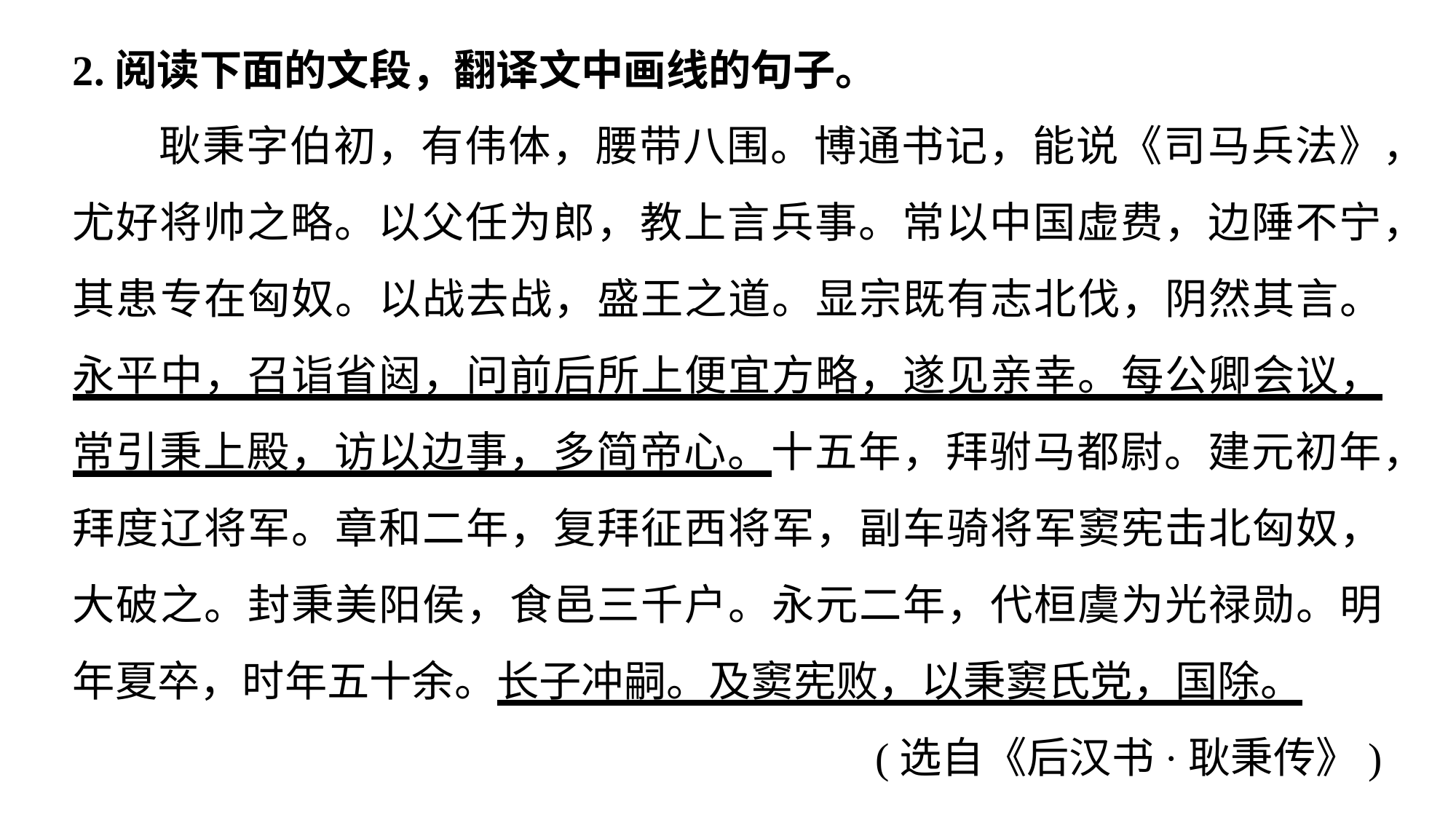

2.阅读下面的文段，翻译文中画线的句子。
耿秉字伯初，有伟体，腰带八围。博通书记，能说《司马兵法》，尤好将帅之略。以父任为郎，教上言兵事。常以中国虚费，边陲不宁，其患专在匈奴。以战去战，盛王之道。显宗既有志北伐，阴然其言。永平中，召诣省闼，问前后所上便宜方略，遂见亲幸。每公卿会议，常引秉上殿，访以边事，多简帝心。十五年，拜驸马都尉。建元初年，拜度辽将军。章和二年，复拜征西将军，副车骑将军窦宪击北匈奴，大破之。封秉美阳侯，食邑三千户。永元二年，代桓虞为光禄勋。明年夏卒，时年五十余。长子冲嗣。及窦宪败，以秉窦氏党，国除。
(选自《后汉书·耿秉传》)